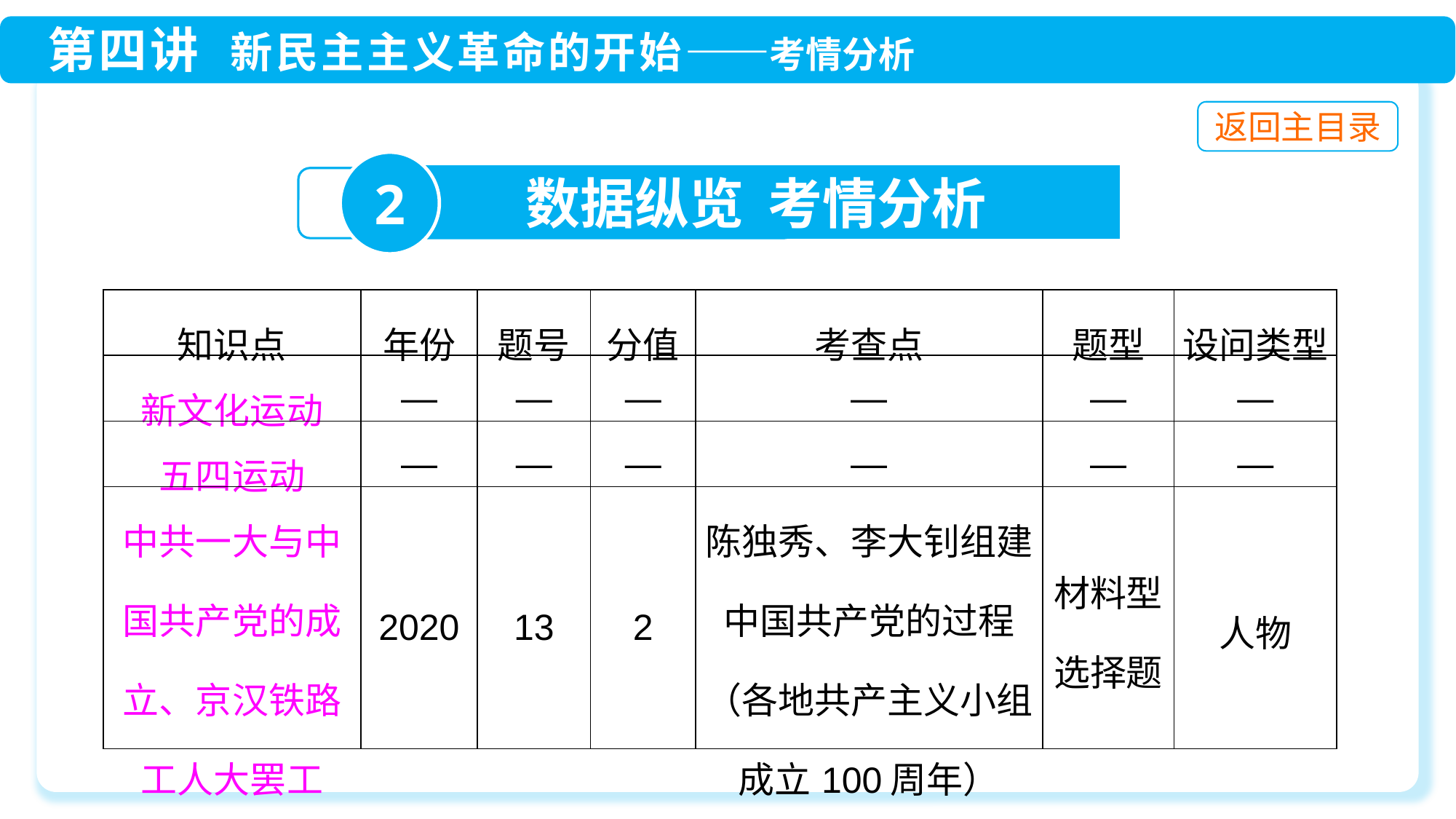

2
数据纵览  考情分析

| 知识点 | 年份 | 题号 | 分值 | 考查点 | 题型 | 设问类型 |
| --- | --- | --- | --- | --- | --- | --- |
| 新文化运动 | — | — | — | — | — | — |
| 五四运动 | — | — | — | — | — | — |
| 中共一大与中国共产党的成立、京汉铁路工人大罢工 | 2020 | 13 | 2 | 陈独秀、李大钊组建中国共产党的过程（各地共产主义小组成立100周年） | 材料型选择题 | 人物 |